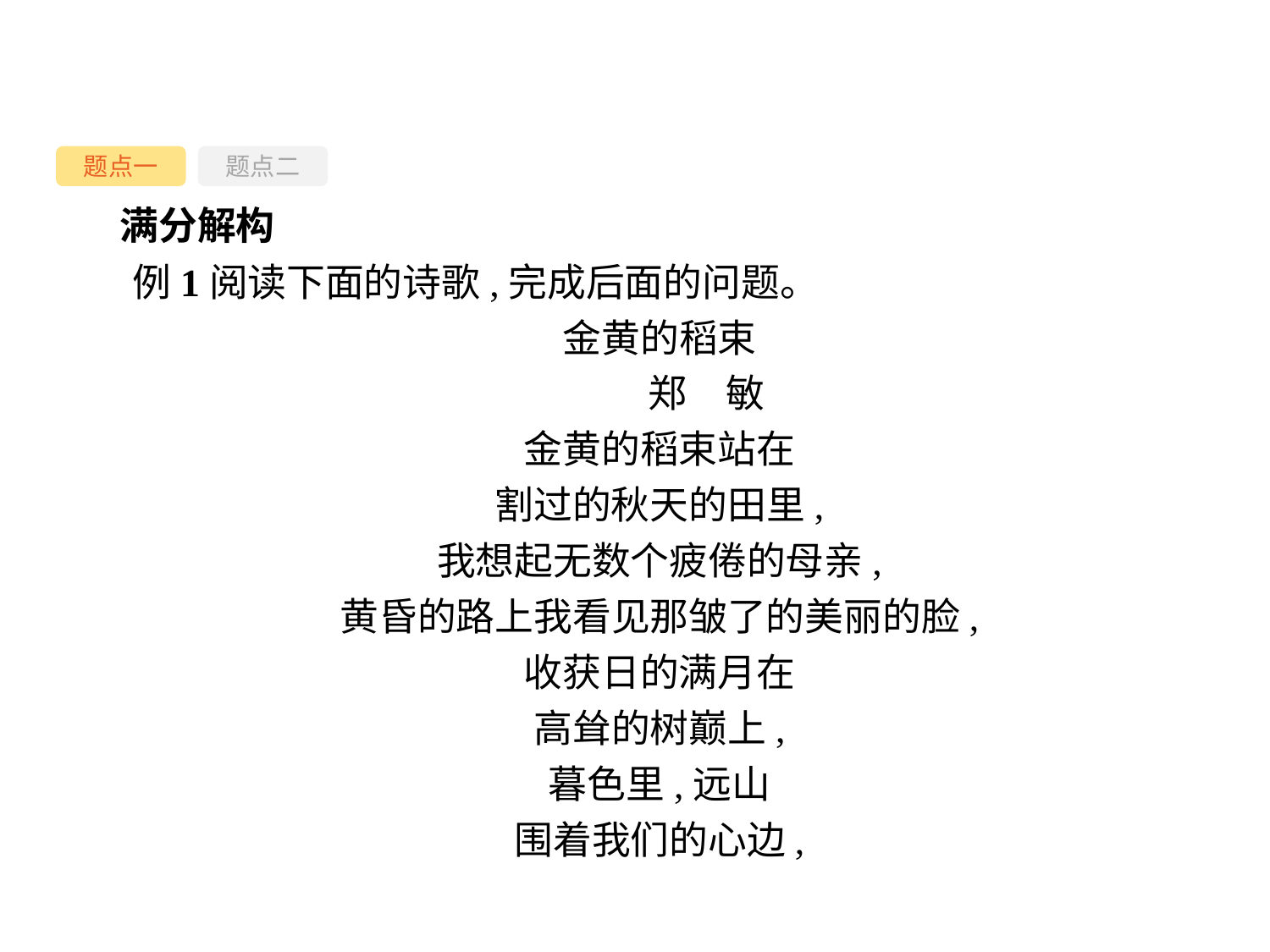

题点一
题点二
满分解构
例1阅读下面的诗歌,完成后面的问题。
金黄的稻束
	郑　敏
金黄的稻束站在
割过的秋天的田里,
我想起无数个疲倦的母亲,
黄昏的路上我看见那皱了的美丽的脸,
收获日的满月在
高耸的树巅上,
暮色里,远山
围着我们的心边,
-24-